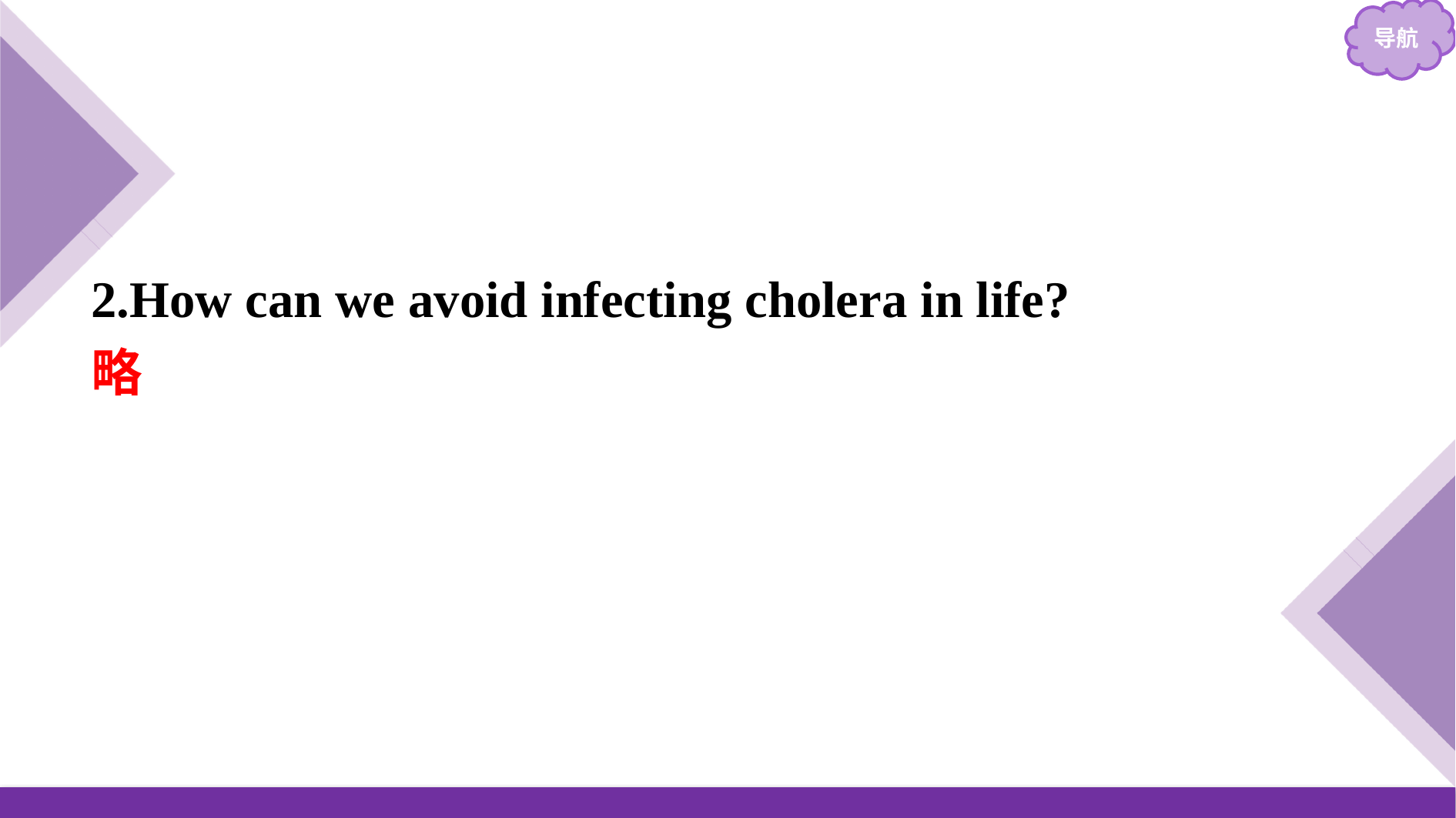

2.How can we avoid infecting cholera in life?
略